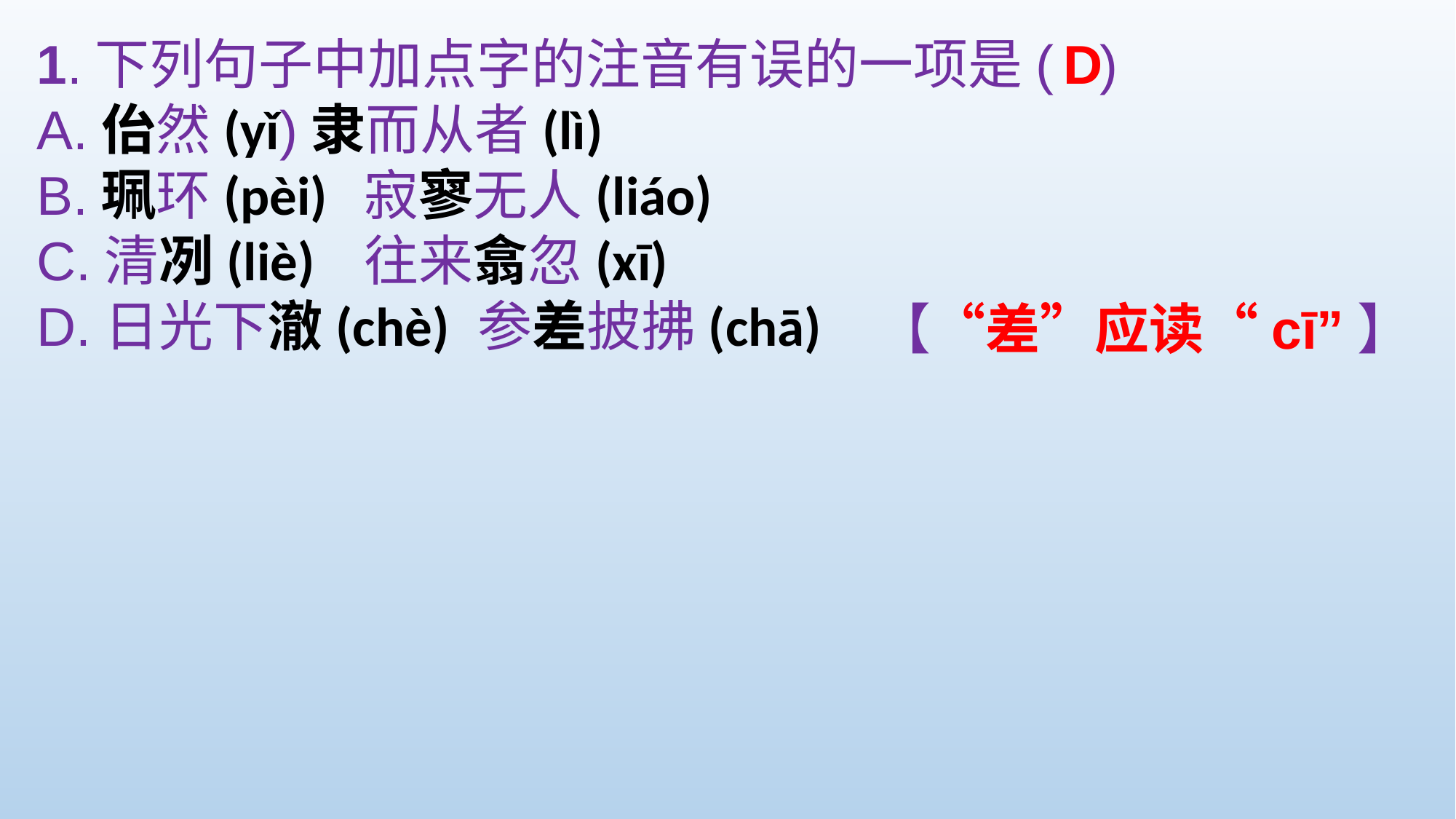

1.下列句子中加点字的注音有误的一项是(   )
A.佁然(yǐ)隶而从者(lì)
B.珮环(pèi)	寂寥无人(liáo)
C.清冽(liè)	往来翕忽(xī)
D.日光下澈(chè) 参差披拂(chā)
D
【“差”应读“cī”】